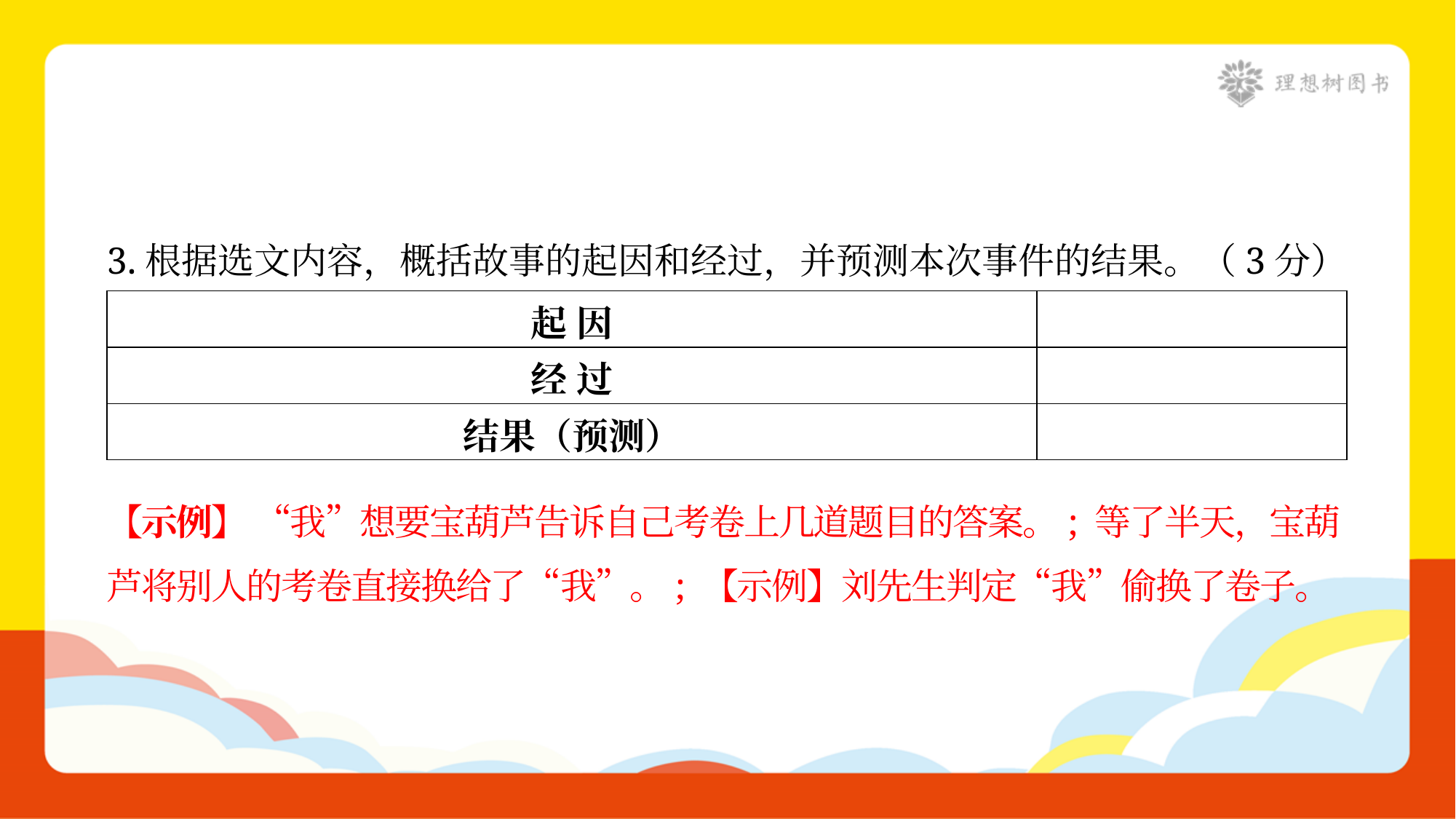

3.根据选文内容，概括故事的起因和经过，并预测本次事件的结果。（3分）
| 起 因 |  |
| --- | --- |
| 经 过 |  |
| 结果（预测） |  |
【示例】 “我”想要宝葫芦告诉自己考卷上几道题目的答案。; 等了半天，宝葫
芦将别人的考卷直接换给了“我”。; 【示例】刘先生判定“我”偷换了卷子。